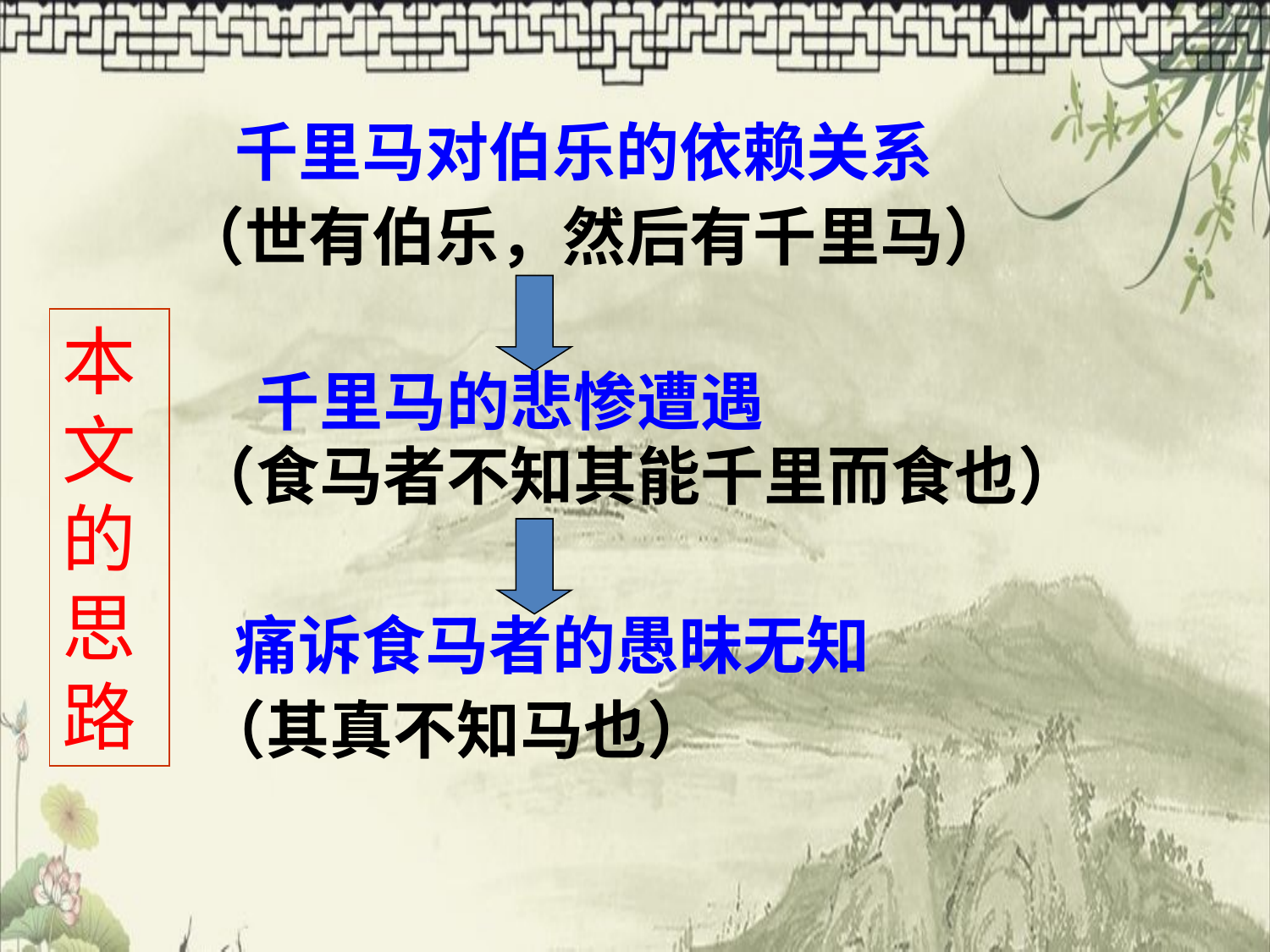

千里马对伯乐的依赖关系
（世有伯乐，然后有千里马）

本文的思路
千里马的悲惨遭遇
（食马者不知其能千里而食也）

痛诉食马者的愚昧无知
（其真不知马也）